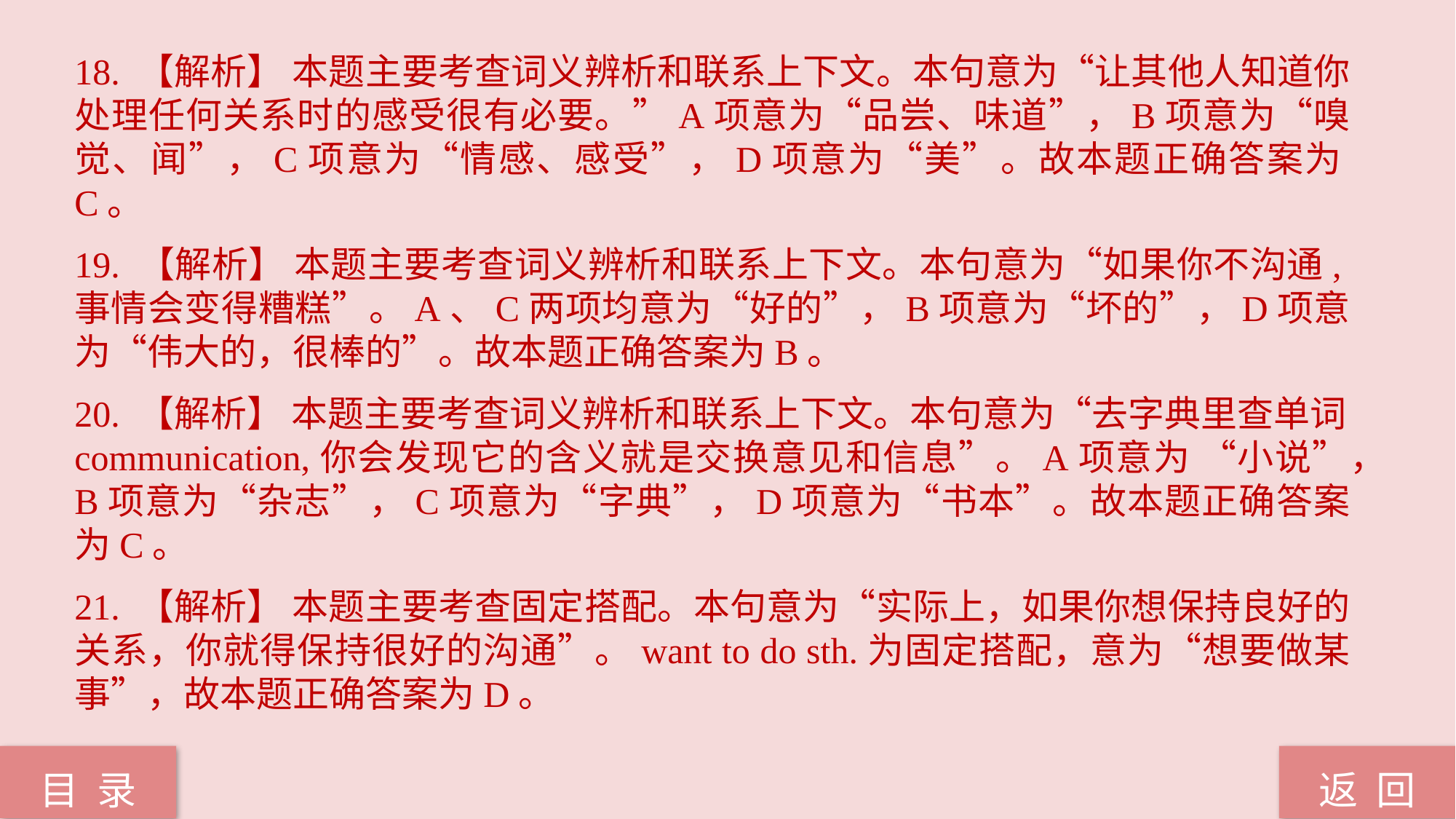

18. 【解析】 本题主要考查词义辨析和联系上下文。本句意为“让其他人知道你处理任何关系时的感受很有必要。”A项意为“品尝、味道”，B项意为“嗅觉、闻”，C项意为“情感、感受”，D项意为“美”。故本题正确答案为C。
19. 【解析】 本题主要考查词义辨析和联系上下文。本句意为“如果你不沟通,事情会变得糟糕”。A、C两项均意为“好的”，B项意为“坏的”，D项意为“伟大的，很棒的”。故本题正确答案为B。
20. 【解析】 本题主要考查词义辨析和联系上下文。本句意为“去字典里查单词communication,你会发现它的含义就是交换意见和信息”。A项意为 “小说”，B项意为“杂志”，C项意为“字典”，D项意为“书本”。故本题正确答案为C。
21. 【解析】 本题主要考查固定搭配。本句意为“实际上，如果你想保持良好的关系，你就得保持很好的沟通”。want to do sth.为固定搭配，意为“想要做某事”，故本题正确答案为D。
返  回